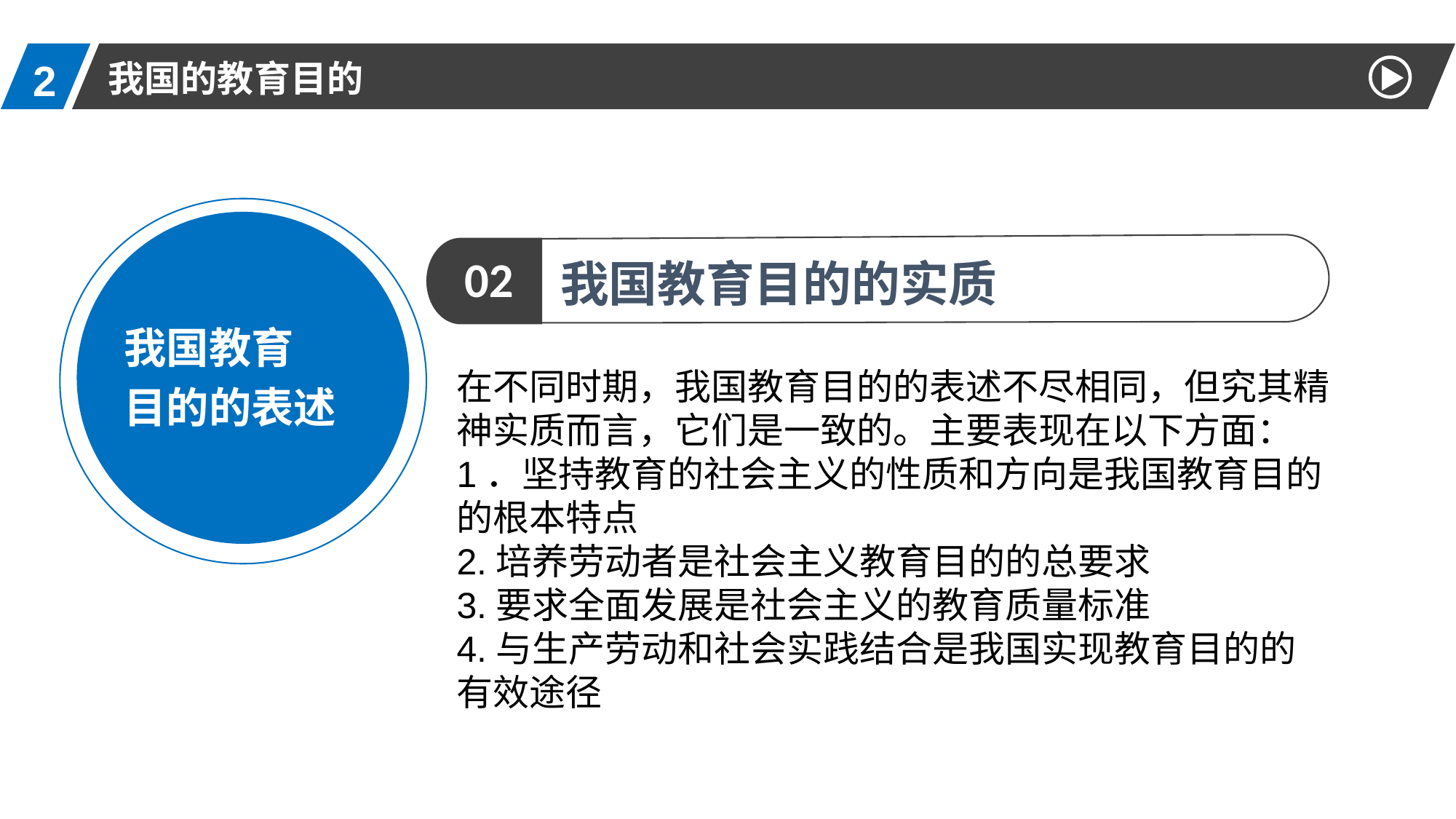

2
我国的教育目的

我国教育
目的的表述

02
我国教育目的的实质
在不同时期，我国教育目的的表述不尽相同，但究其精神实质而言，它们是一致的。主要表现在以下方面：
1．坚持教育的社会主义的性质和方向是我国教育目的的根本特点
2.培养劳动者是社会主义教育目的的总要求
3.要求全面发展是社会主义的教育质量标准
4.与生产劳动和社会实践结合是我国实现教育目的的有效途径